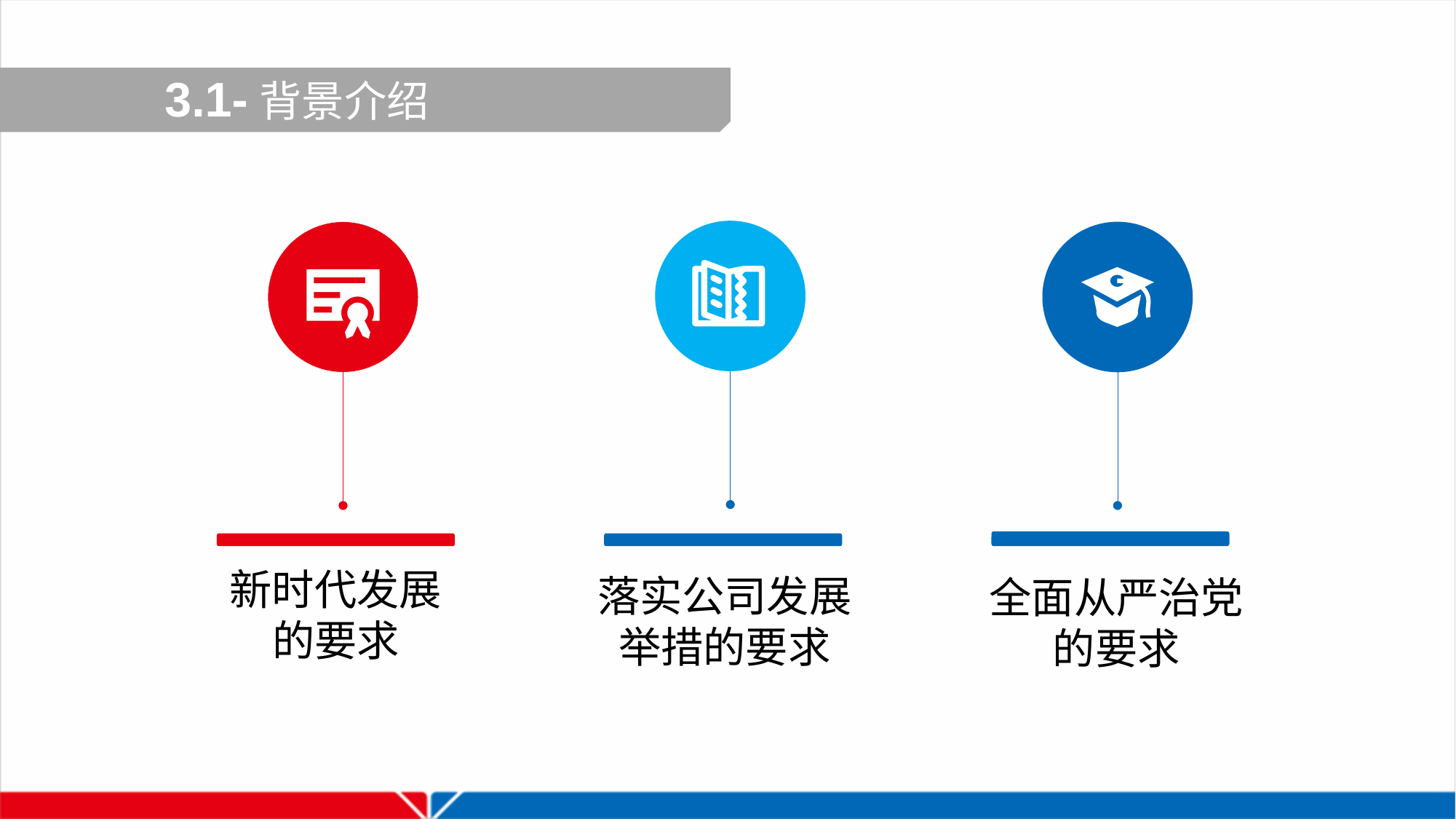

3.1-背景介绍

新时代发展的要求
落实公司发展举措的要求
全面从严治党
的要求